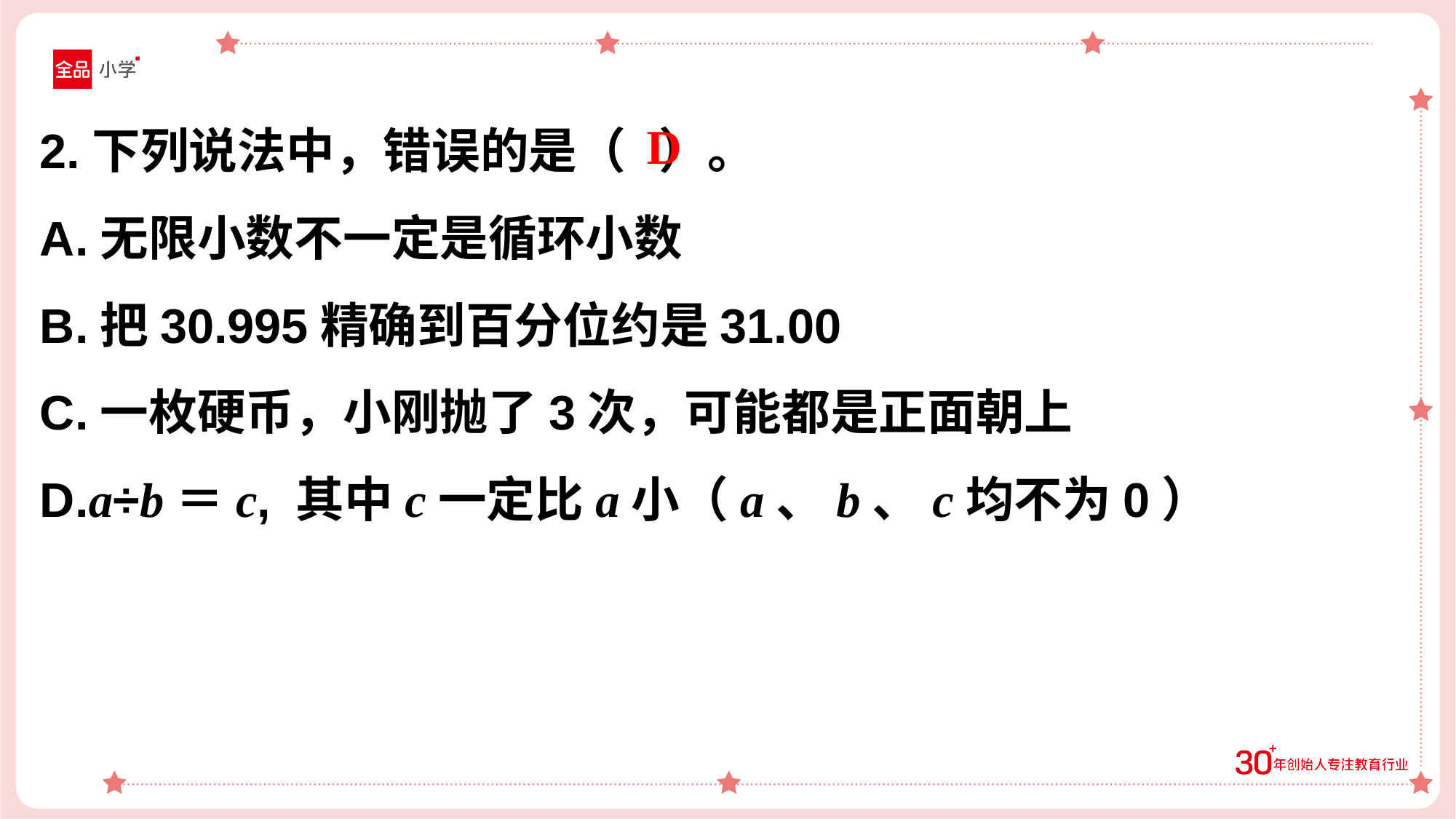

2.下列说法中，错误的是（   ）。
A.无限小数不一定是循环小数
B.把30.995精确到百分位约是31.00
C.一枚硬币，小刚抛了3次，可能都是正面朝上
D.a÷b＝c, 其中c一定比a小（a、b、c均不为0）

D